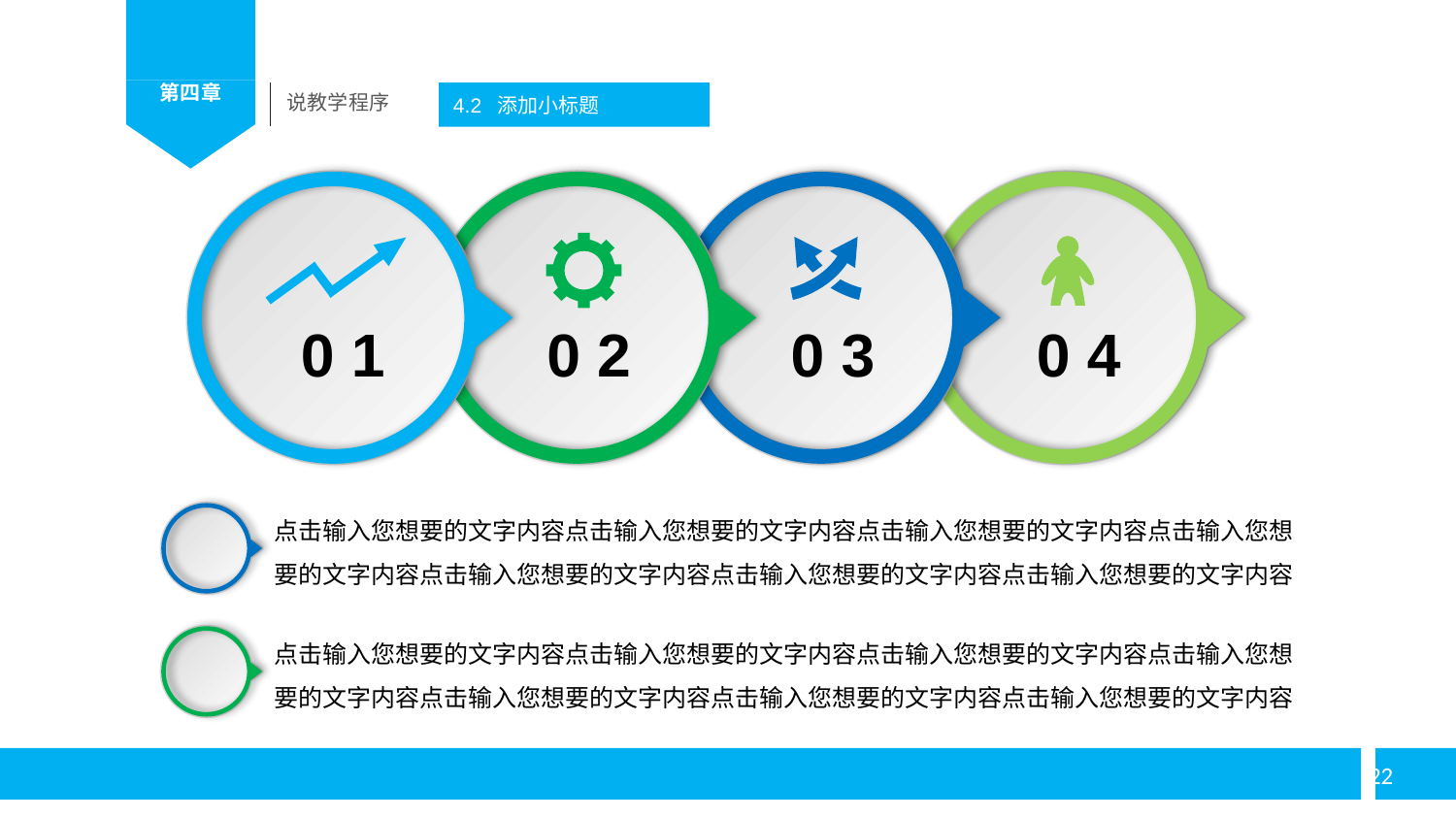

说教学程序
4.2  添加小标题

0 1

0 2

0 3

0 4

点击输入您想要的文字内容点击输入您想要的文字内容点击输入您想要的文字内容点击输入您想要的文字内容点击输入您想要的文字内容点击输入您想要的文字内容点击输入您想要的文字内容

点击输入您想要的文字内容点击输入您想要的文字内容点击输入您想要的文字内容点击输入您想要的文字内容点击输入您想要的文字内容点击输入您想要的文字内容点击输入您想要的文字内容